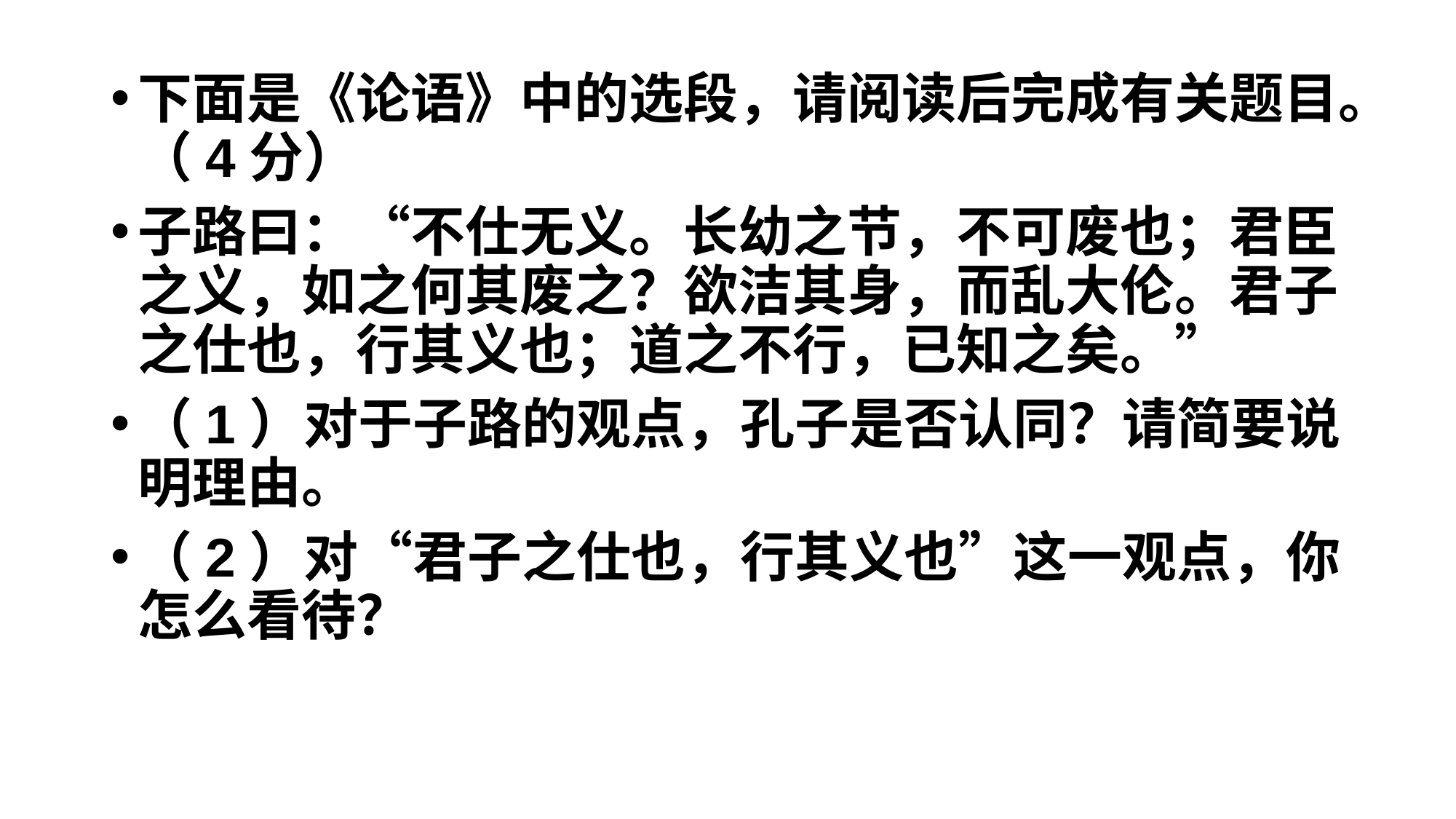

#
下面是《论语》中的选段，请阅读后完成有关题目。（4分）
子路曰：“不仕无义。长幼之节，不可废也；君臣之义，如之何其废之？欲洁其身，而乱大伦。君子之仕也，行其义也；道之不行，已知之矣。”
（1）对于子路的观点，孔子是否认同？请简要说明理由。
（2）对“君子之仕也，行其义也”这一观点，你怎么看待？